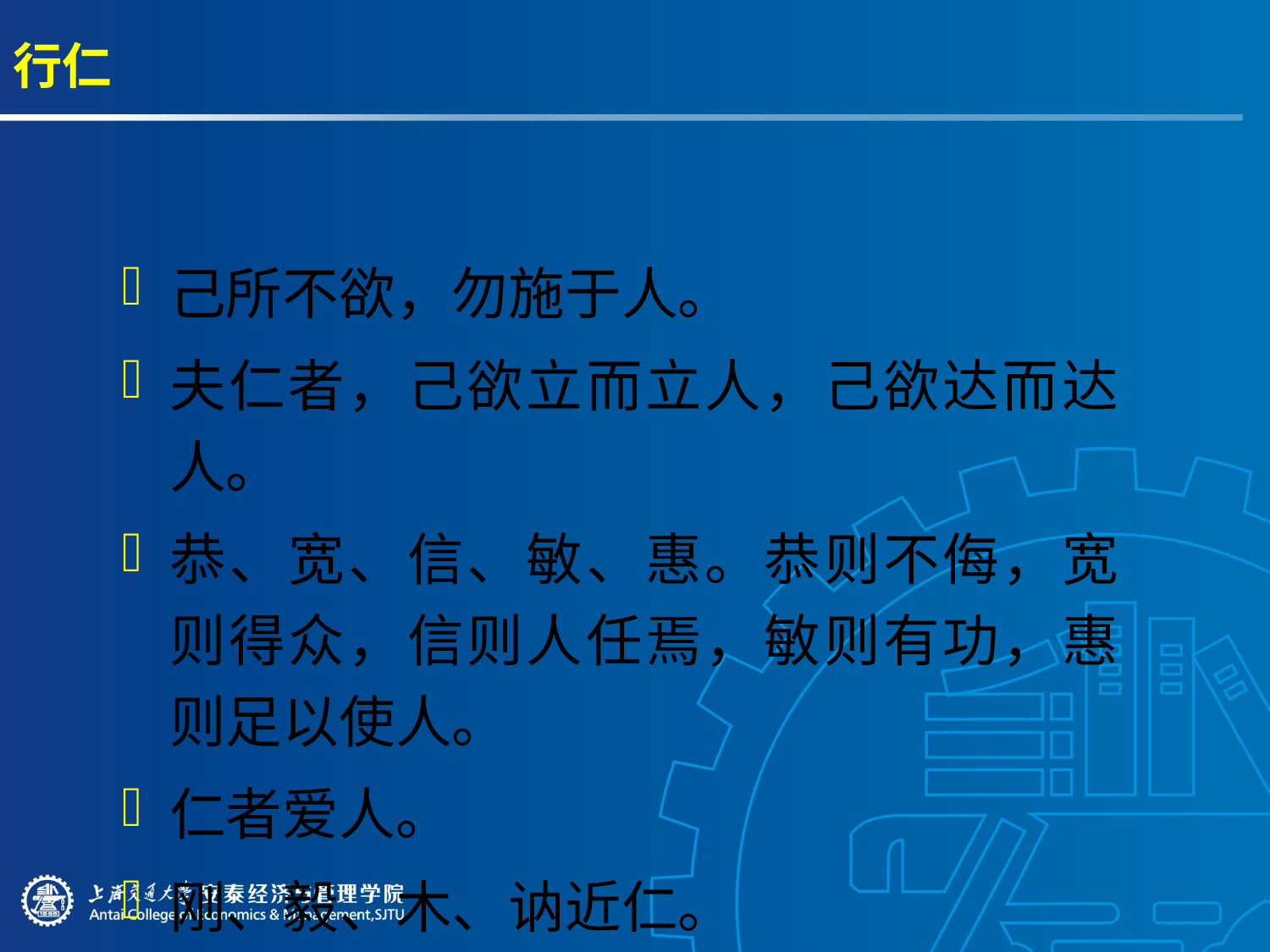

# 行仁
己所不欲，勿施于人。
夫仁者，己欲立而立人，己欲达而达人。
恭、宽、信、敏、惠。恭则不侮，宽则得众，信则人任焉，敏则有功，惠则足以使人。
仁者爱人。
刚、毅、木、讷近仁。
博学而笃志，切问而近思，仁在其中矣。
仁者先难而后获，可谓仁矣。